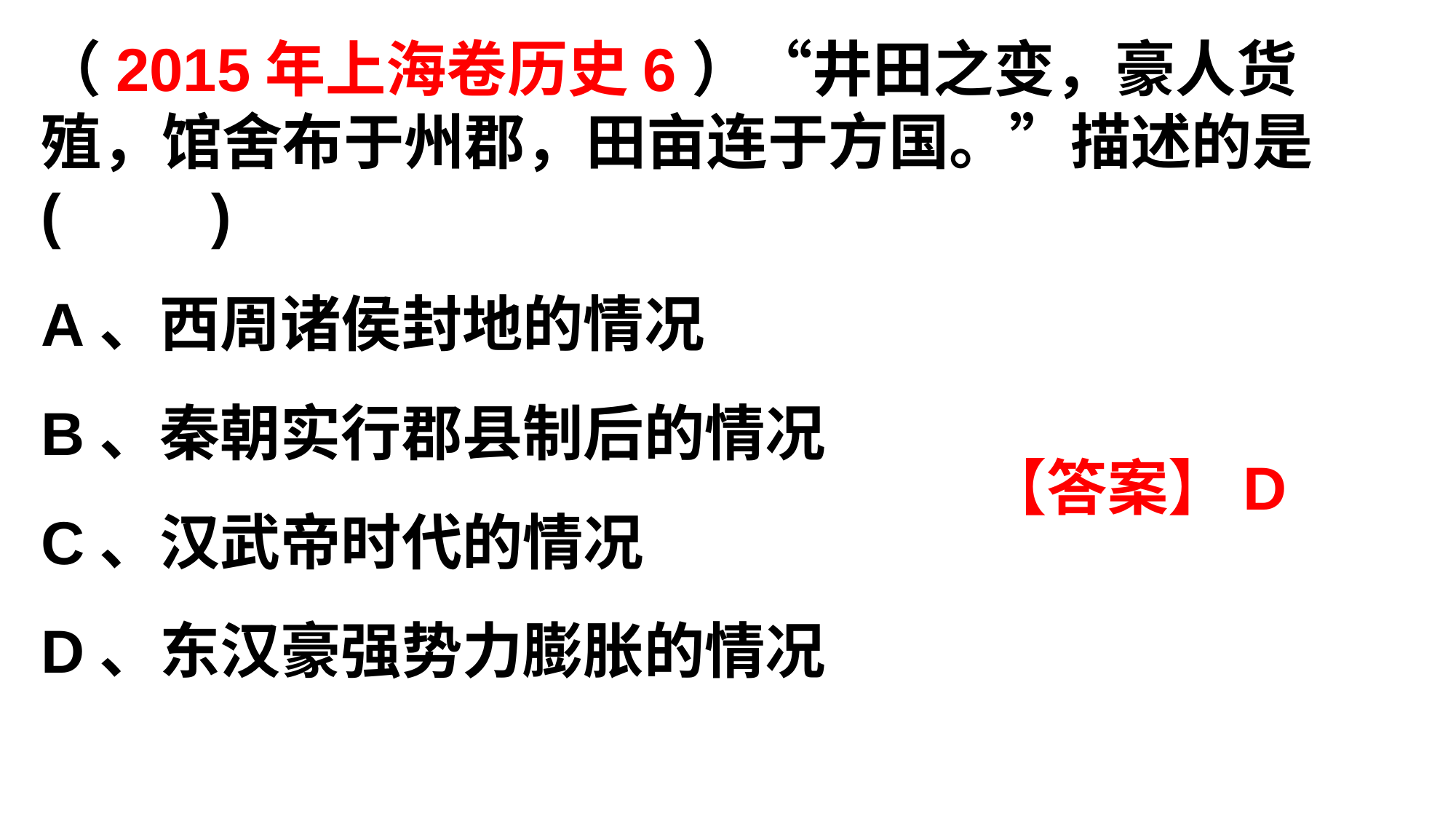

（2015年上海卷历史6）“井田之变，豪人货殖，馆舍布于州郡，田亩连于方国。”描述的是(　　)A、西周诸侯封地的情况
B、秦朝实行郡县制后的情况
C、汉武帝时代的情况
D、东汉豪强势力膨胀的情况
【答案】D